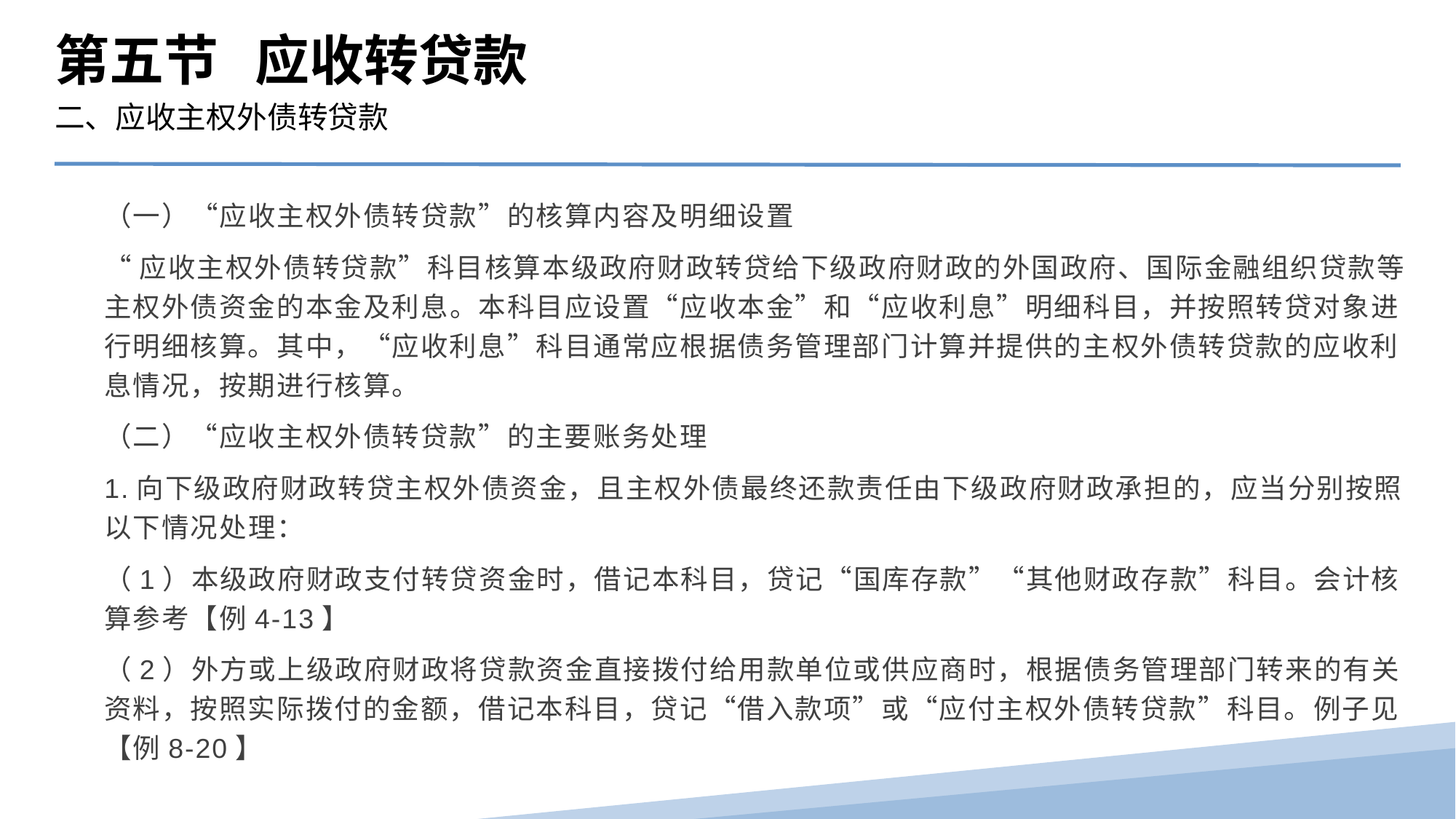

第五节   应收转贷款
二、应收主权外债转贷款
（一）“应收主权外债转贷款”的核算内容及明细设置
“应收主权外债转贷款”科目核算本级政府财政转贷给下级政府财政的外国政府、国际金融组织贷款等主权外债资金的本金及利息。本科目应设置“应收本金”和“应收利息”明细科目，并按照转贷对象进行明细核算。其中，“应收利息”科目通常应根据债务管理部门计算并提供的主权外债转贷款的应收利息情况，按期进行核算。
（二）“应收主权外债转贷款”的主要账务处理
1.向下级政府财政转贷主权外债资金，且主权外债最终还款责任由下级政府财政承担的，应当分别按照以下情况处理：
（1）本级政府财政支付转贷资金时，借记本科目，贷记“国库存款”“其他财政存款”科目。会计核算参考【例4-13】
（2）外方或上级政府财政将贷款资金直接拨付给用款单位或供应商时，根据债务管理部门转来的有关资料，按照实际拨付的金额，借记本科目，贷记“借入款项”或“应付主权外债转贷款”科目。例子见【例8-20】